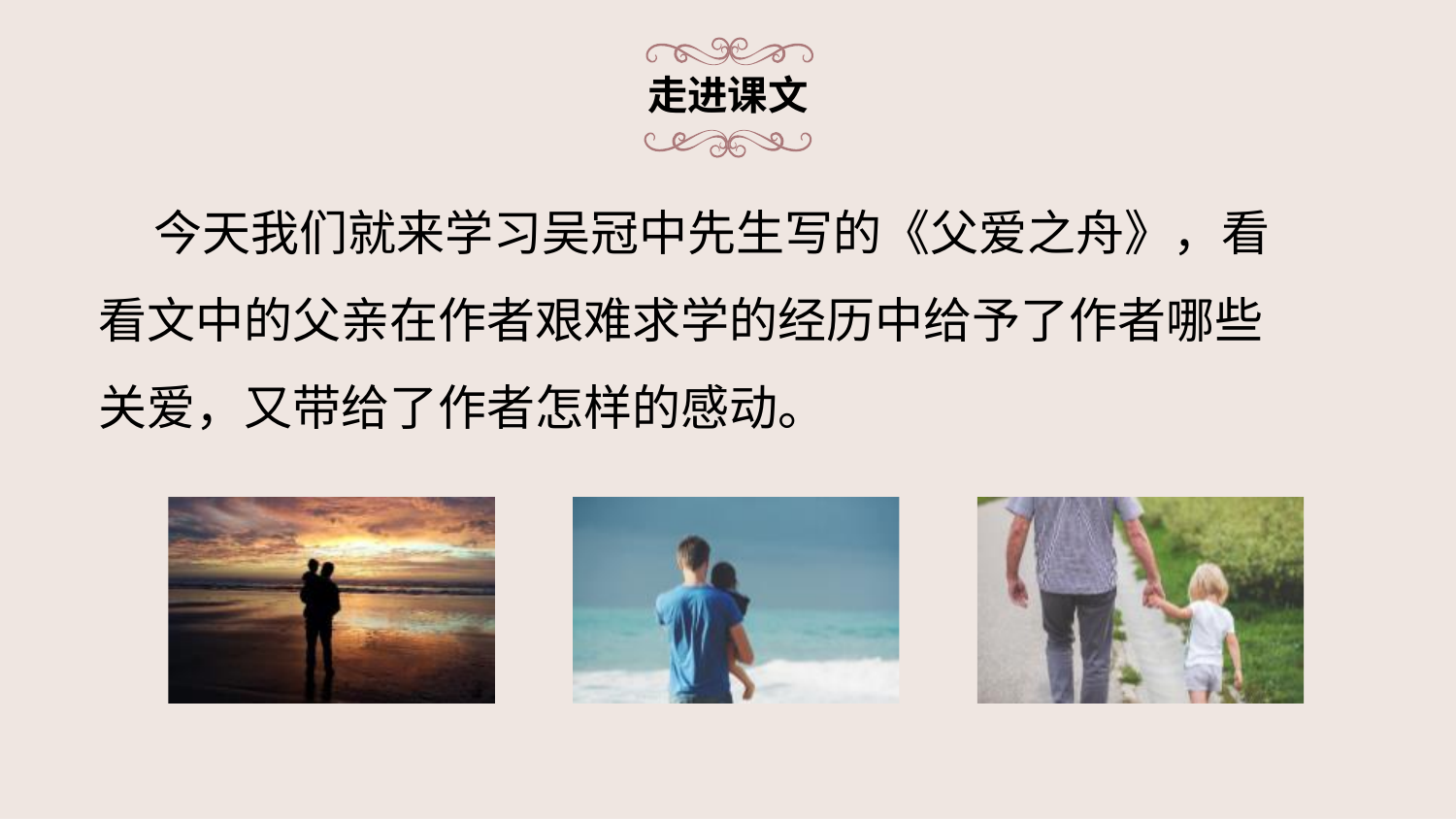

# 走进课文
    今天我们就来学习吴冠中先生写的《父爱之舟》，看看文中的父亲在作者艰难求学的经历中给予了作者哪些关爱，又带给了作者怎样的感动。